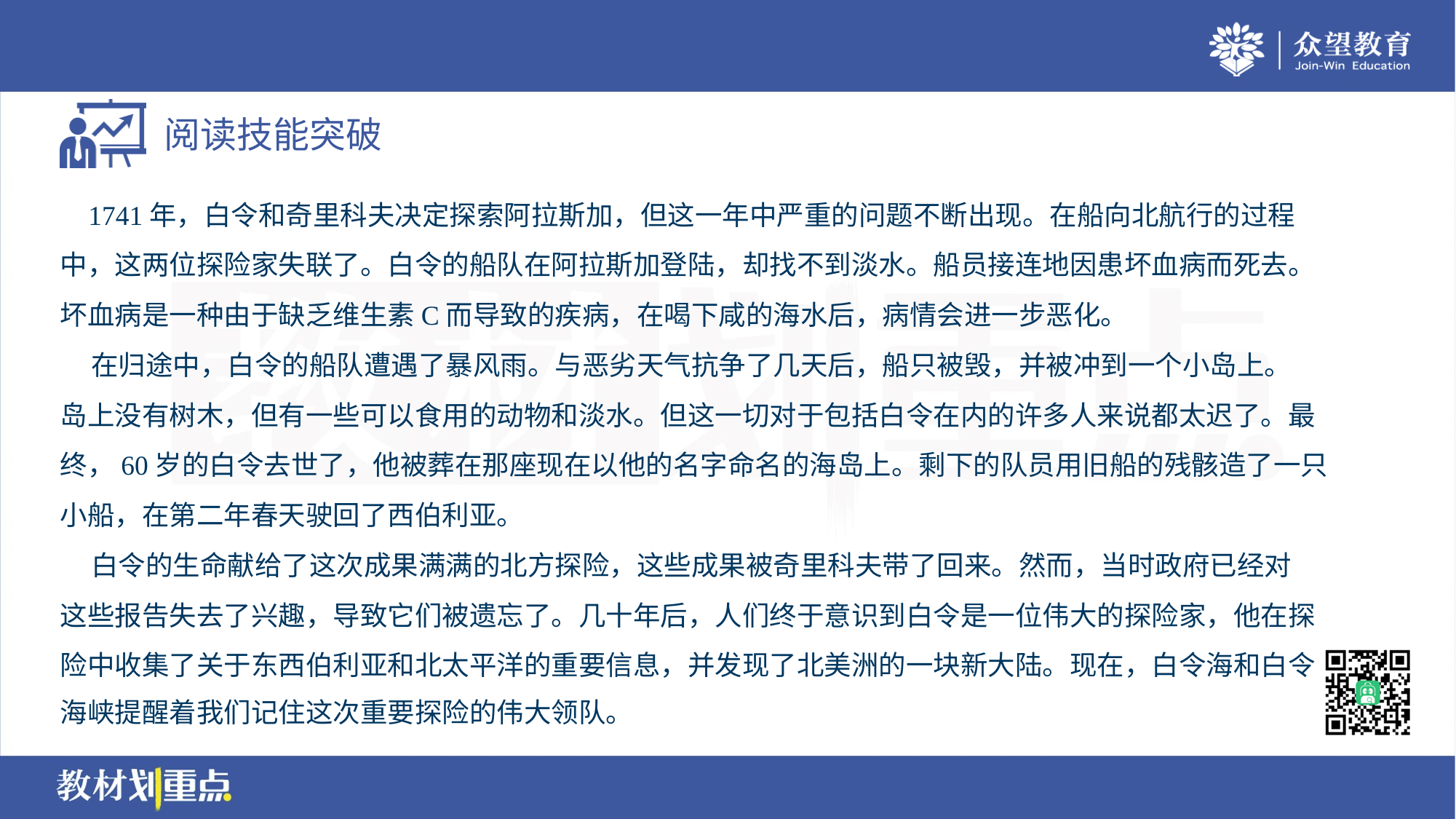

1741年，白令和奇里科夫决定探索阿拉斯加，但这一年中严重的问题不断出现。在船向北航行的过程
中，这两位探险家失联了。白令的船队在阿拉斯加登陆，却找不到淡水。船员接连地因患坏血病而死去。
坏血病是一种由于缺乏维生素C而导致的疾病，在喝下咸的海水后，病情会进一步恶化。
    在归途中，白令的船队遭遇了暴风雨。与恶劣天气抗争了几天后，船只被毁，并被冲到一个小岛上。
岛上没有树木，但有一些可以食用的动物和淡水。但这一切对于包括白令在内的许多人来说都太迟了。最
终，60岁的白令去世了，他被葬在那座现在以他的名字命名的海岛上。剩下的队员用旧船的残骸造了一只
小船，在第二年春天驶回了西伯利亚。
    白令的生命献给了这次成果满满的北方探险，这些成果被奇里科夫带了回来。然而，当时政府已经对
这些报告失去了兴趣，导致它们被遗忘了。几十年后，人们终于意识到白令是一位伟大的探险家，他在探
险中收集了关于东西伯利亚和北太平洋的重要信息，并发现了北美洲的一块新大陆。现在，白令海和白令
海峡提醒着我们记住这次重要探险的伟大领队。